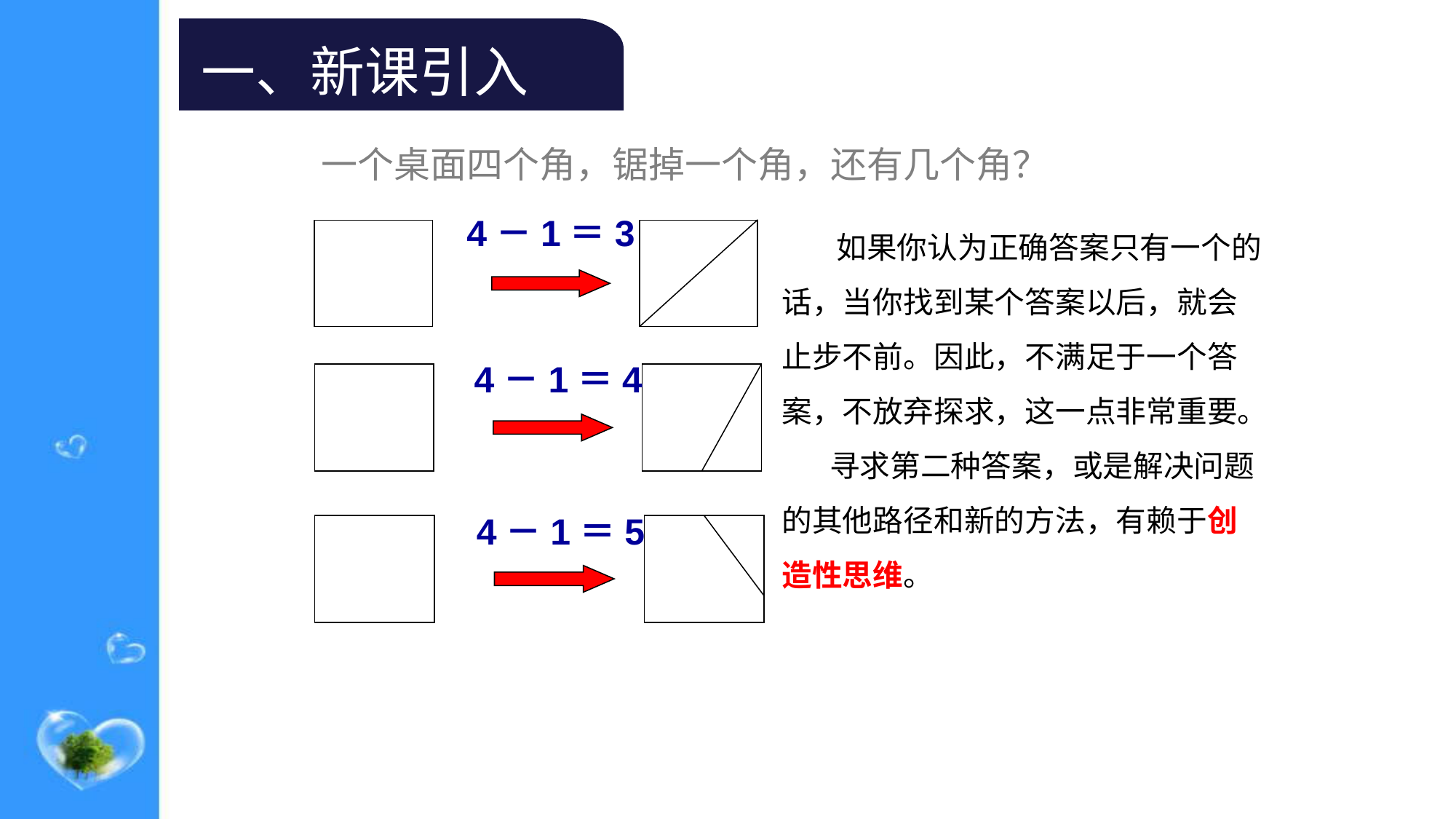

一、新课引入

https://www.ypppt.com/
一个桌面四个角，锯掉一个角，还有几个角？
4－1＝3
       如果你认为正确答案只有一个的话，当你找到某个答案以后，就会止步不前。因此，不满足于一个答案，不放弃探求，这一点非常重要。
      寻求第二种答案，或是解决问题的其他路径和新的方法，有赖于创造性思维。

4－1＝4

4－1＝5